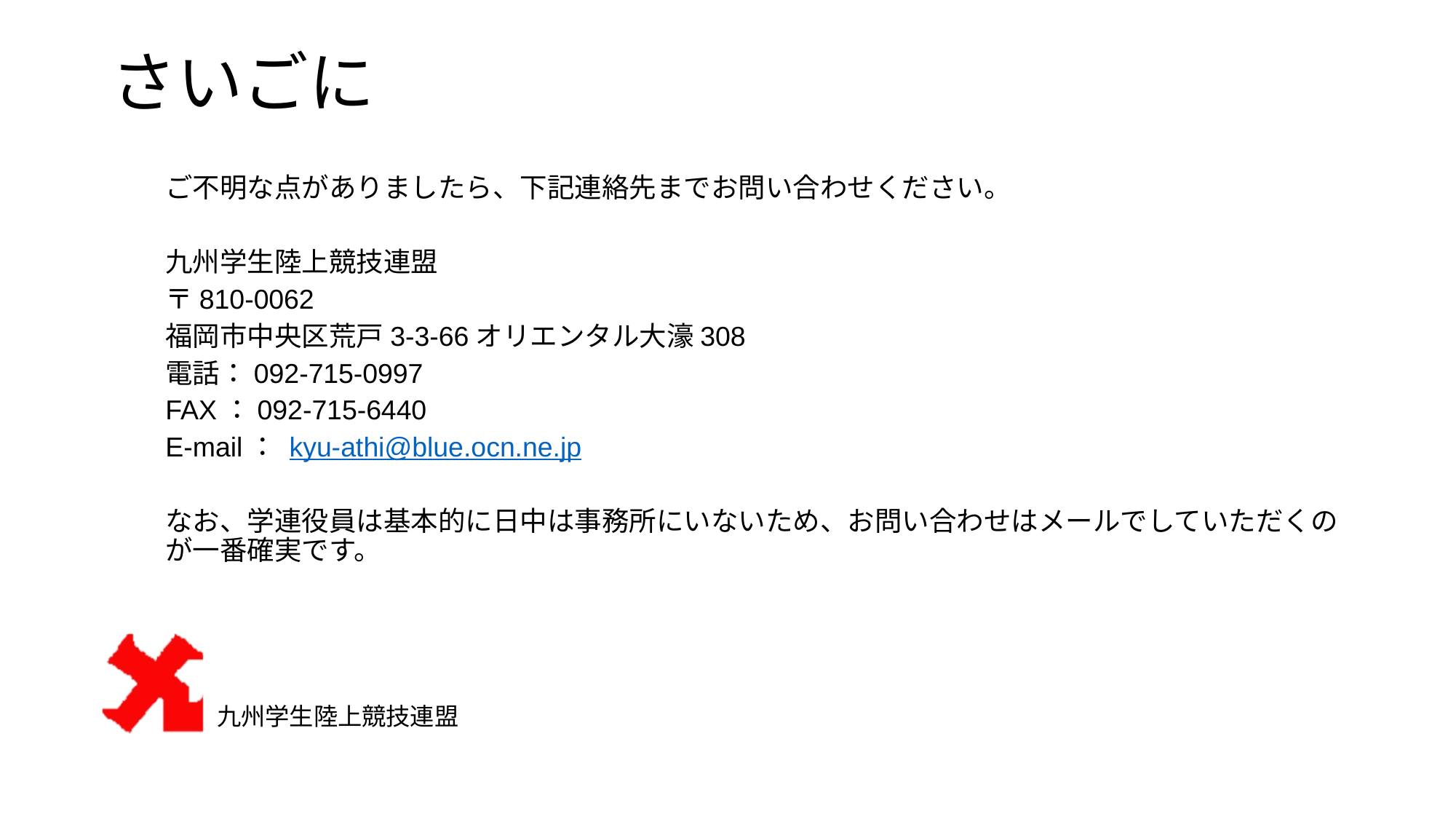

# さいごに
ご不明な点がありましたら、下記連絡先までお問い合わせください。

九州学生陸上競技連盟
〒810-0062
福岡市中央区荒戸3-3-66オリエンタル大濠308
電話：092-715-0997
FAX：092-715-6440
E-mail： kyu-athi@blue.ocn.ne.jp

なお、学連役員は基本的に日中は事務所にいないため、お問い合わせはメールでしていただくのが一番確実です。